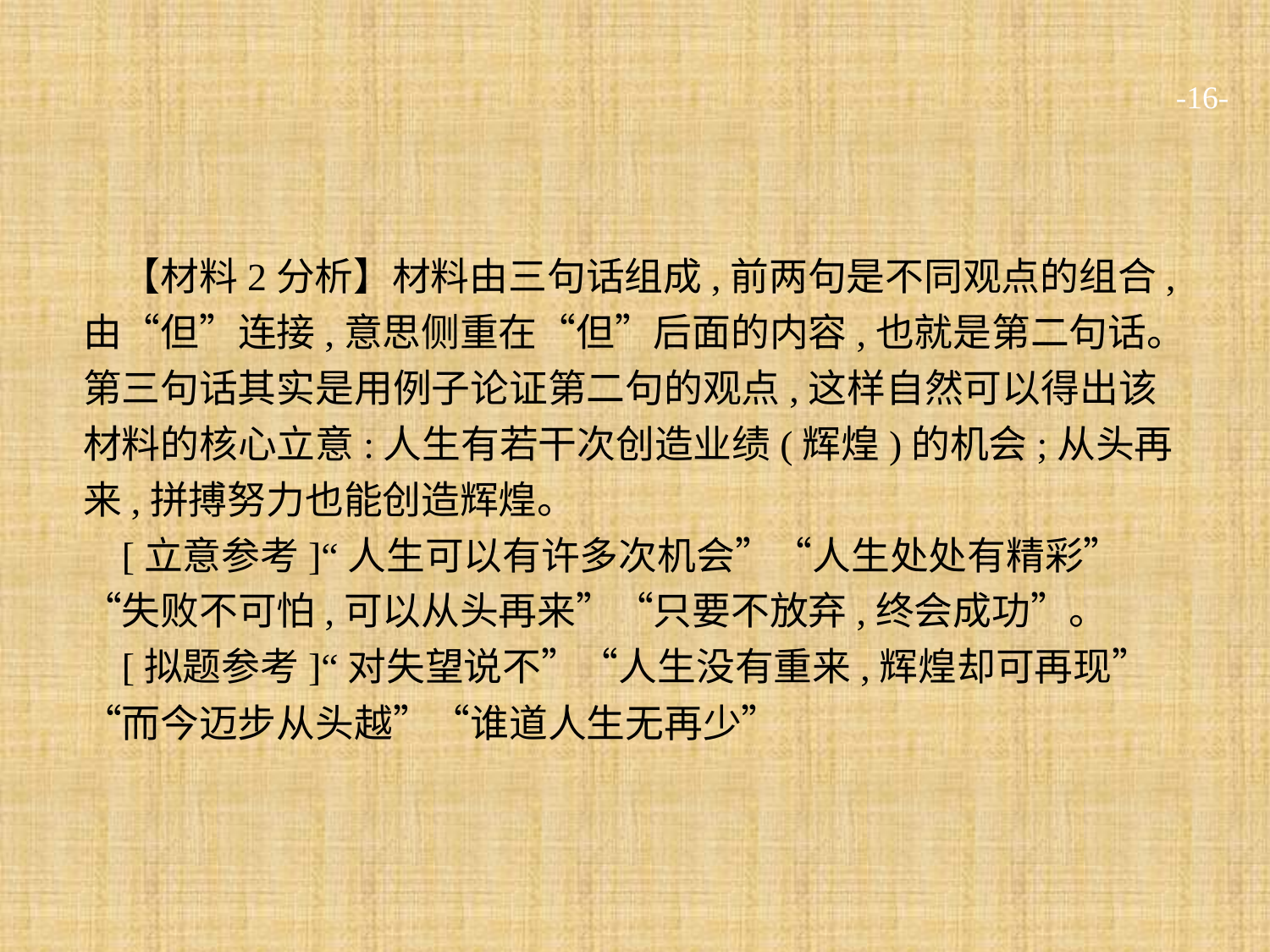

-16-
【材料2分析】材料由三句话组成,前两句是不同观点的组合,由“但”连接,意思侧重在“但”后面的内容,也就是第二句话。第三句话其实是用例子论证第二句的观点,这样自然可以得出该材料的核心立意:人生有若干次创造业绩(辉煌)的机会;从头再来,拼搏努力也能创造辉煌。
[立意参考]“人生可以有许多次机会”“人生处处有精彩”“失败不可怕,可以从头再来”“只要不放弃,终会成功”。
[拟题参考]“对失望说不”“人生没有重来,辉煌却可再现”“而今迈步从头越”“谁道人生无再少”